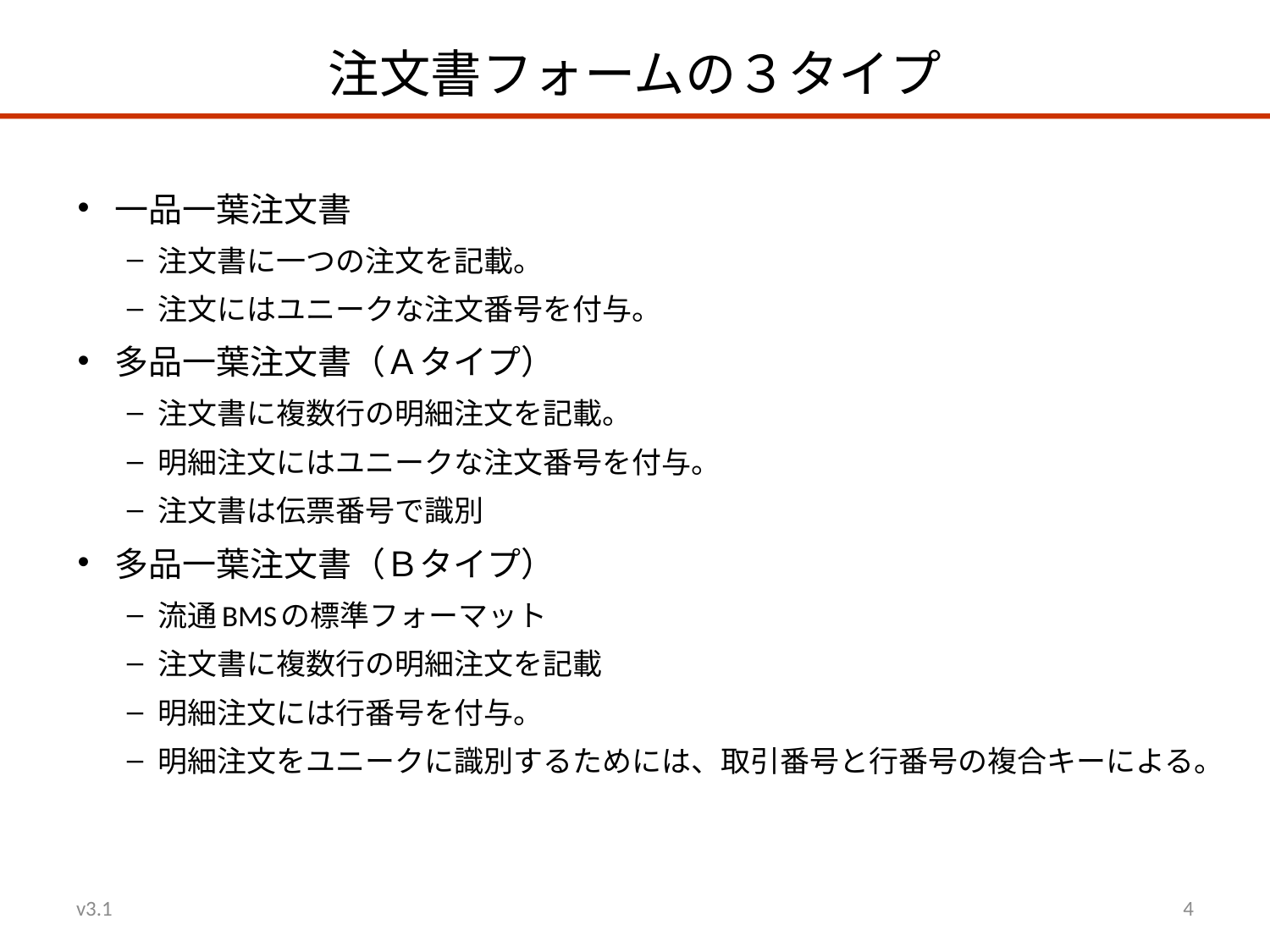

# 注文書フォームの３タイプ

一品一葉注文書
注文書に一つの注文を記載。
注文にはユニークな注文番号を付与。
多品一葉注文書（Ａタイプ）
注文書に複数行の明細注文を記載。
明細注文にはユニークな注文番号を付与。
注文書は伝票番号で識別
多品一葉注文書（Ｂタイプ）
流通BMSの標準フォーマット
注文書に複数行の明細注文を記載
明細注文には行番号を付与。
明細注文をユニークに識別するためには、取引番号と行番号の複合キーによる。
v3.1
4